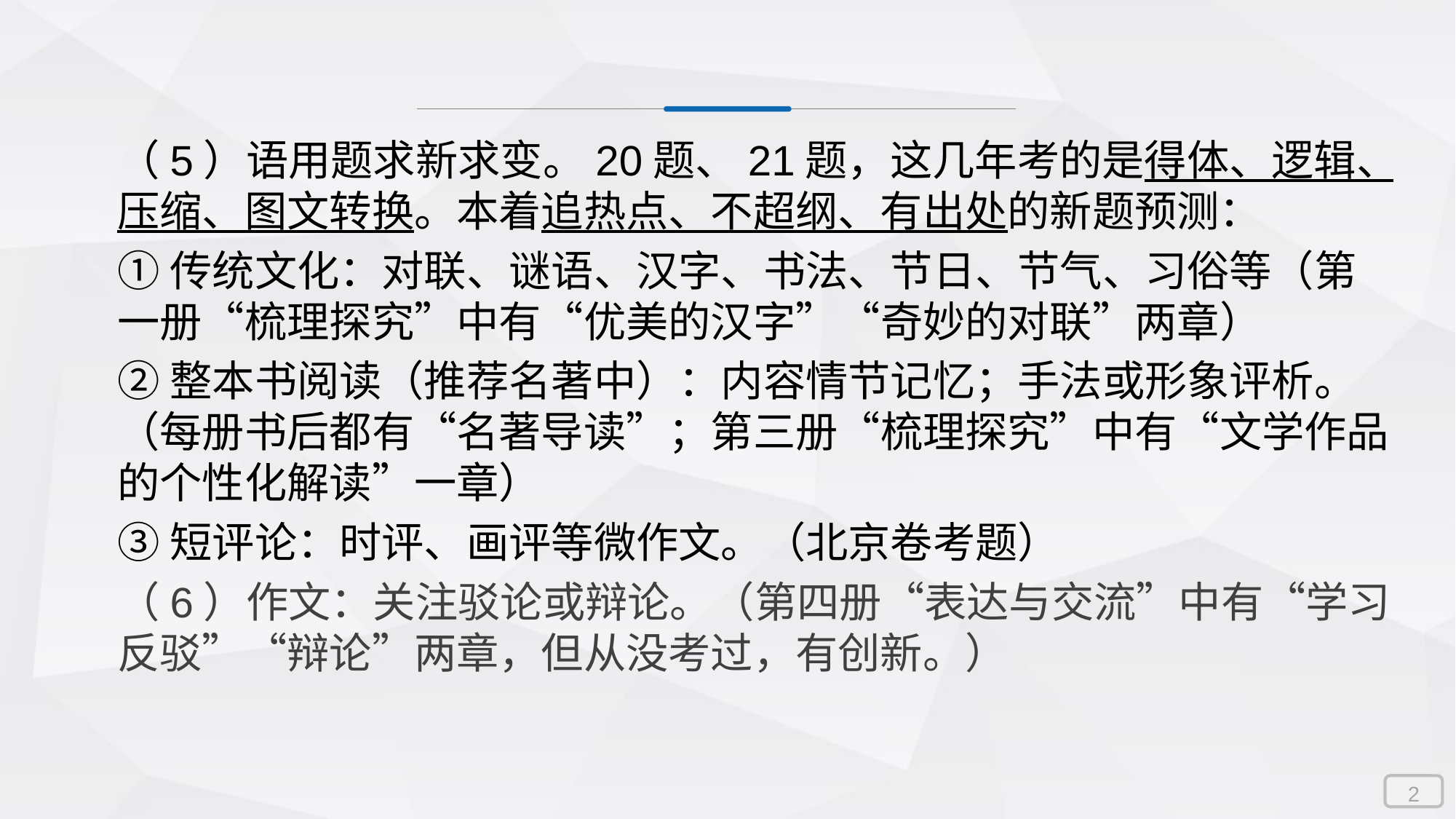

（5）语用题求新求变。20题、21题，这几年考的是得体、逻辑、压缩、图文转换。本着追热点、不超纲、有出处的新题预测：
①传统文化：对联、谜语、汉字、书法、节日、节气、习俗等（第一册“梳理探究”中有“优美的汉字”“奇妙的对联”两章）
②整本书阅读（推荐名著中）：内容情节记忆；手法或形象评析。（每册书后都有“名著导读”；第三册“梳理探究”中有“文学作品的个性化解读”一章）
③短评论：时评、画评等微作文。（北京卷考题）
（6）作文：关注驳论或辩论。（第四册“表达与交流”中有“学习反驳”“辩论”两章，但从没考过，有创新。）